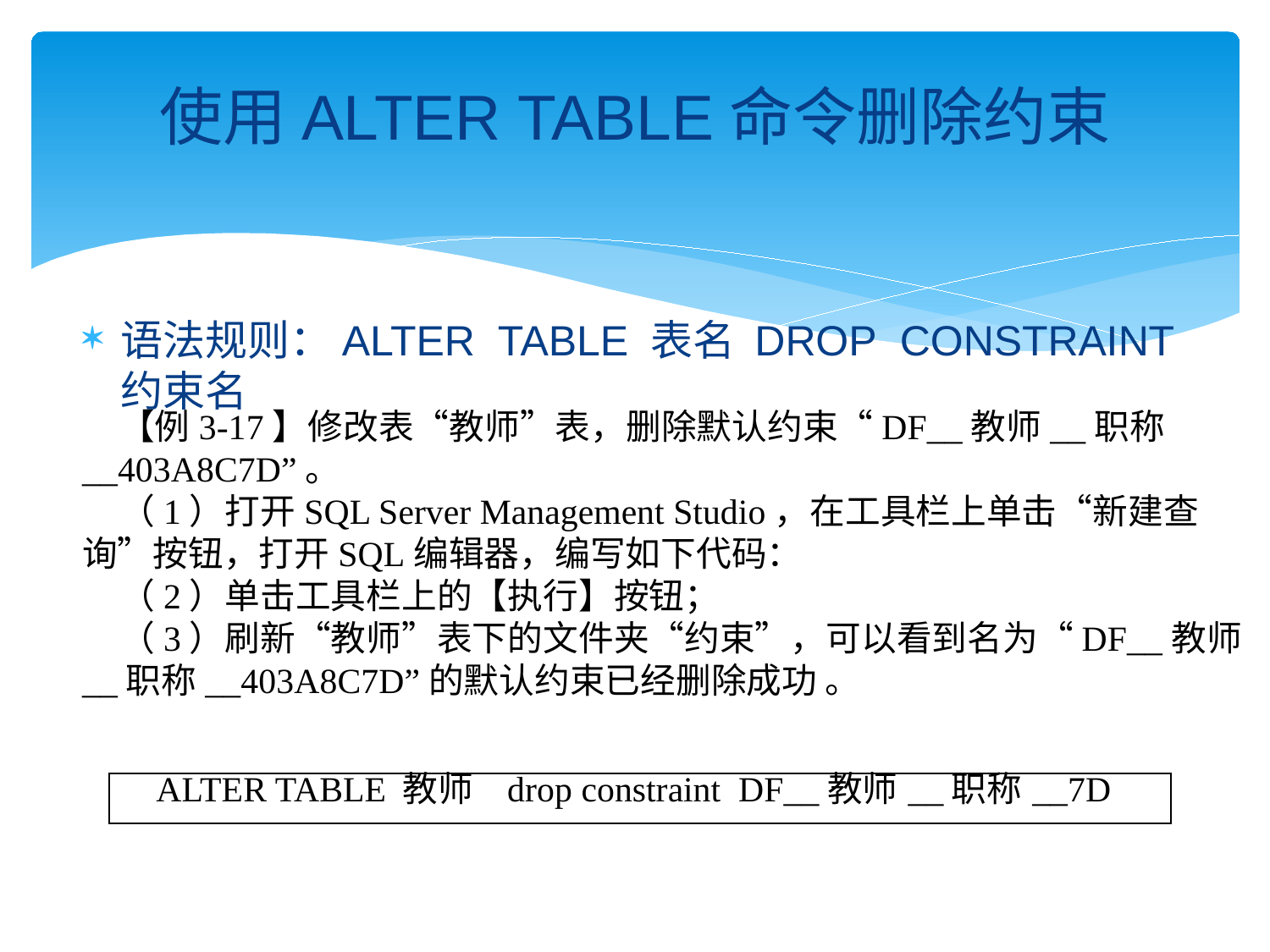

# 使用ALTER TABLE命令删除约束
语法规则：ALTER  TABLE 表名 DROP  CONSTRAINT  约束名
【例3-17】修改表“教师”表，删除默认约束“DF__教师__职称__403A8C7D”。
（1）打开SQL Server Management Studio，在工具栏上单击“新建查询”按钮，打开SQL编辑器，编写如下代码：
（2）单击工具栏上的【执行】按钮；
（3）刷新“教师”表下的文件夹“约束”，可以看到名为“DF__教师__职称__403A8C7D”的默认约束已经删除成功 。
| ALTER TABLE 教师 drop constraint DF\_\_教师\_\_职称\_\_7D |
| --- |